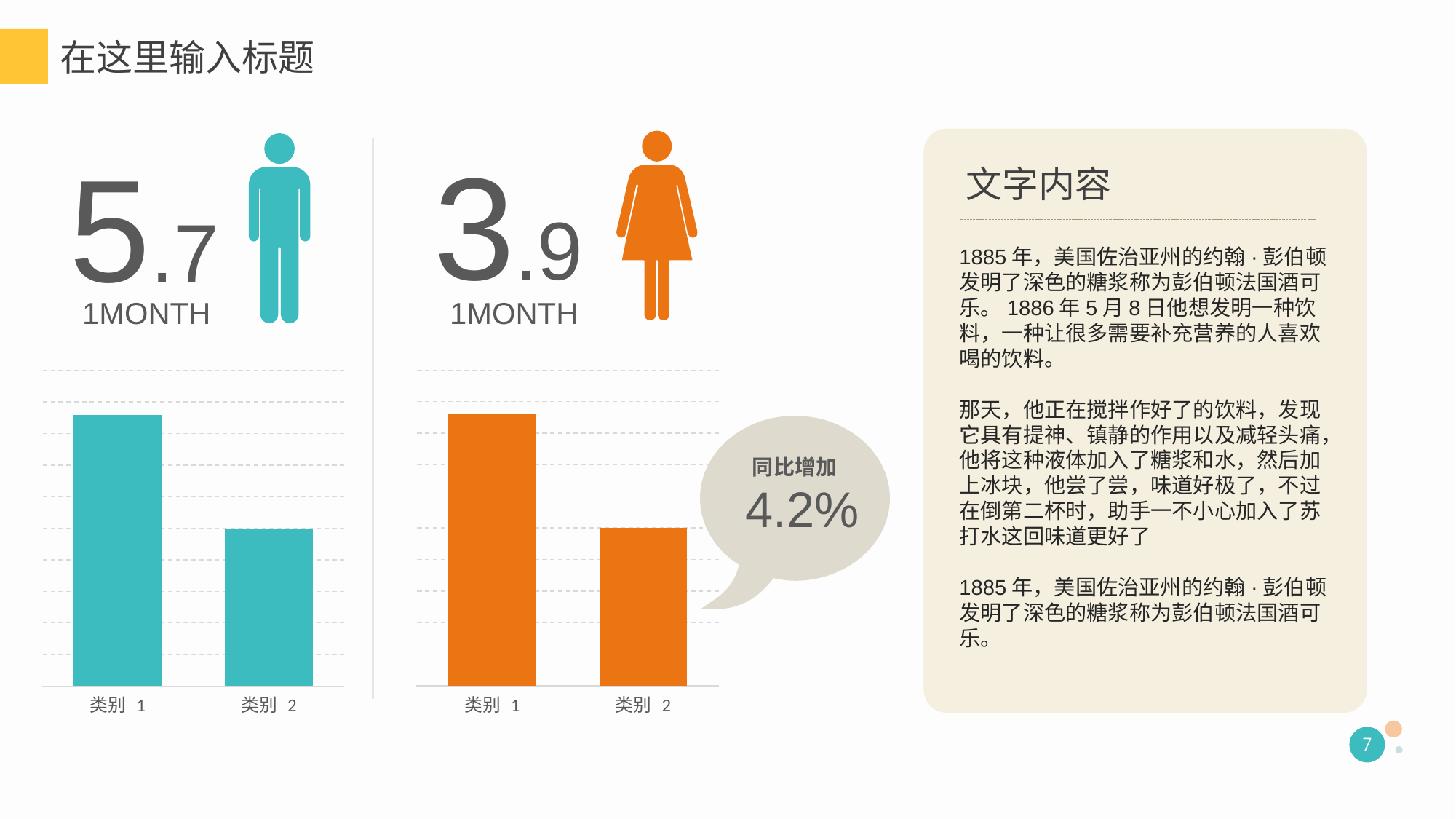

在这里输入标题
3.9
1MONTH

5.7
1MONTH

文字内容
1885年，美国佐治亚州的约翰·彭伯顿发明了深色的糖浆称为彭伯顿法国酒可乐。1886年5月8日他想发明一种饮料，一种让很多需要补充营养的人喜欢喝的饮料。

那天，他正在搅拌作好了的饮料，发现它具有提神、镇静的作用以及减轻头痛，他将这种液体加入了糖浆和水，然后加上冰块，他尝了尝，味道好极了，不过在倒第二杯时，助手一不小心加入了苏打水这回味道更好了

1885年，美国佐治亚州的约翰·彭伯顿发明了深色的糖浆称为彭伯顿法国酒可乐。

### Chart

| Category | 系列 1 |
|---|---|
| 类别 1 | 4.3 |
| 类别 2 | 2.5 |

### Chart

| Category | 系列 1 |
|---|---|
| 类别 1 | 4.3 |
| 类别 2 | 2.5 |
同比增加
4.2%
7